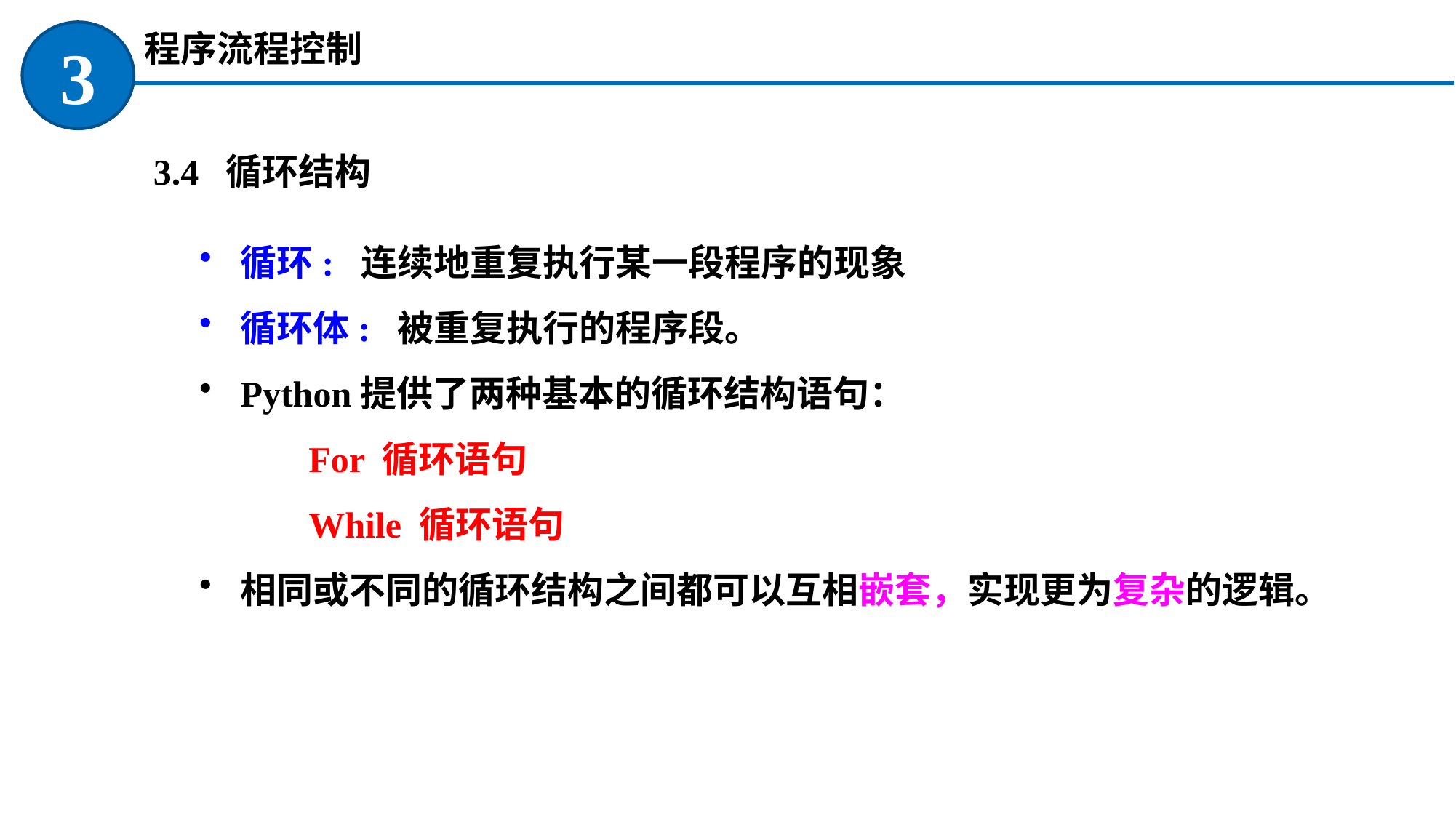

程序流程控制
3
 3.4  循环结构
循环:  连续地重复执行某一段程序的现象
循环体:  被重复执行的程序段。
Python提供了两种基本的循环结构语句：
	For 循环语句
	While 循环语句
相同或不同的循环结构之间都可以互相嵌套，实现更为复杂的逻辑。